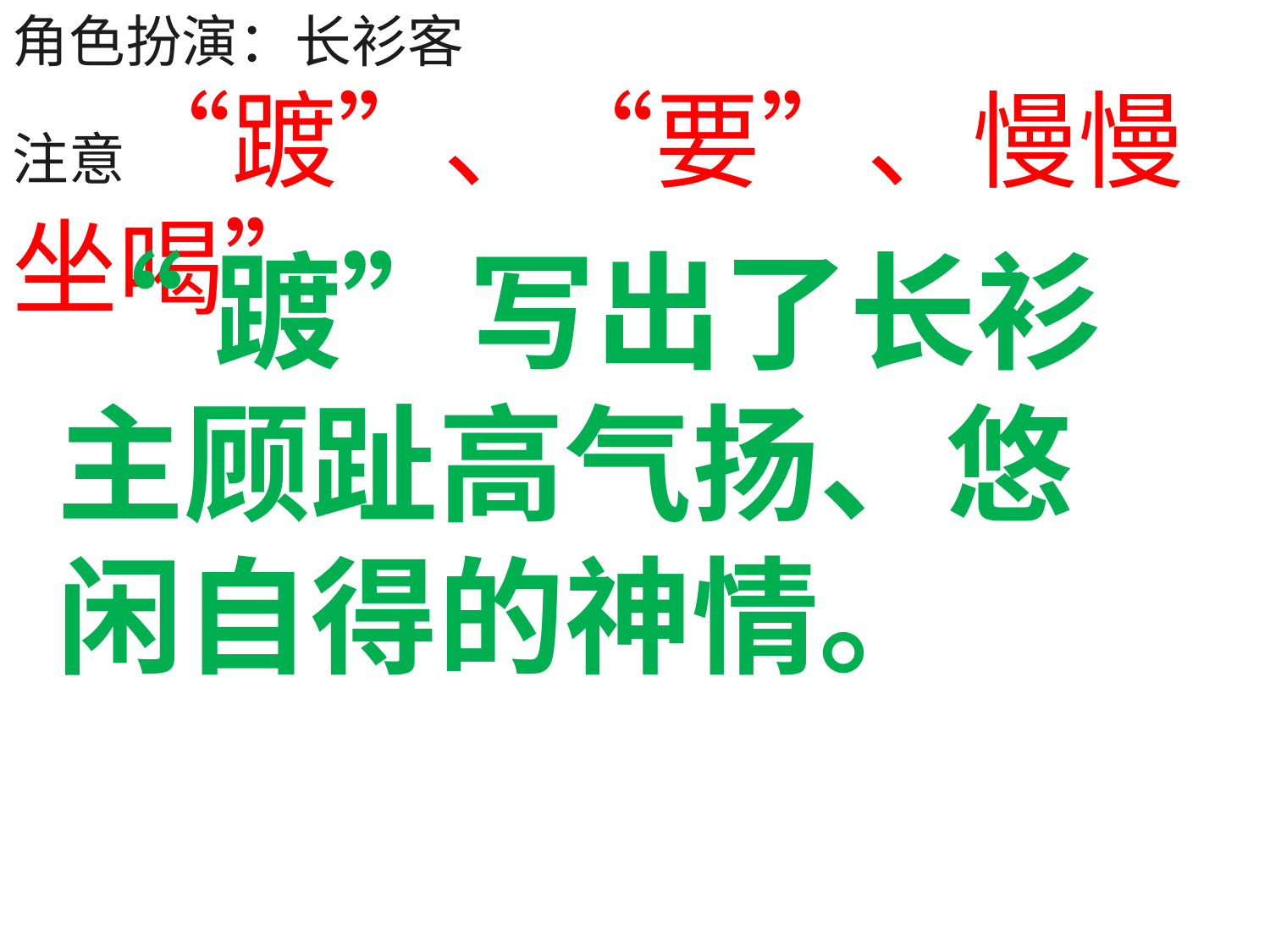

角色扮演：长衫客
注意“踱”、“要”、慢慢坐喝”
“踱”写出了长衫主顾趾高气扬、悠闲自得的神情。